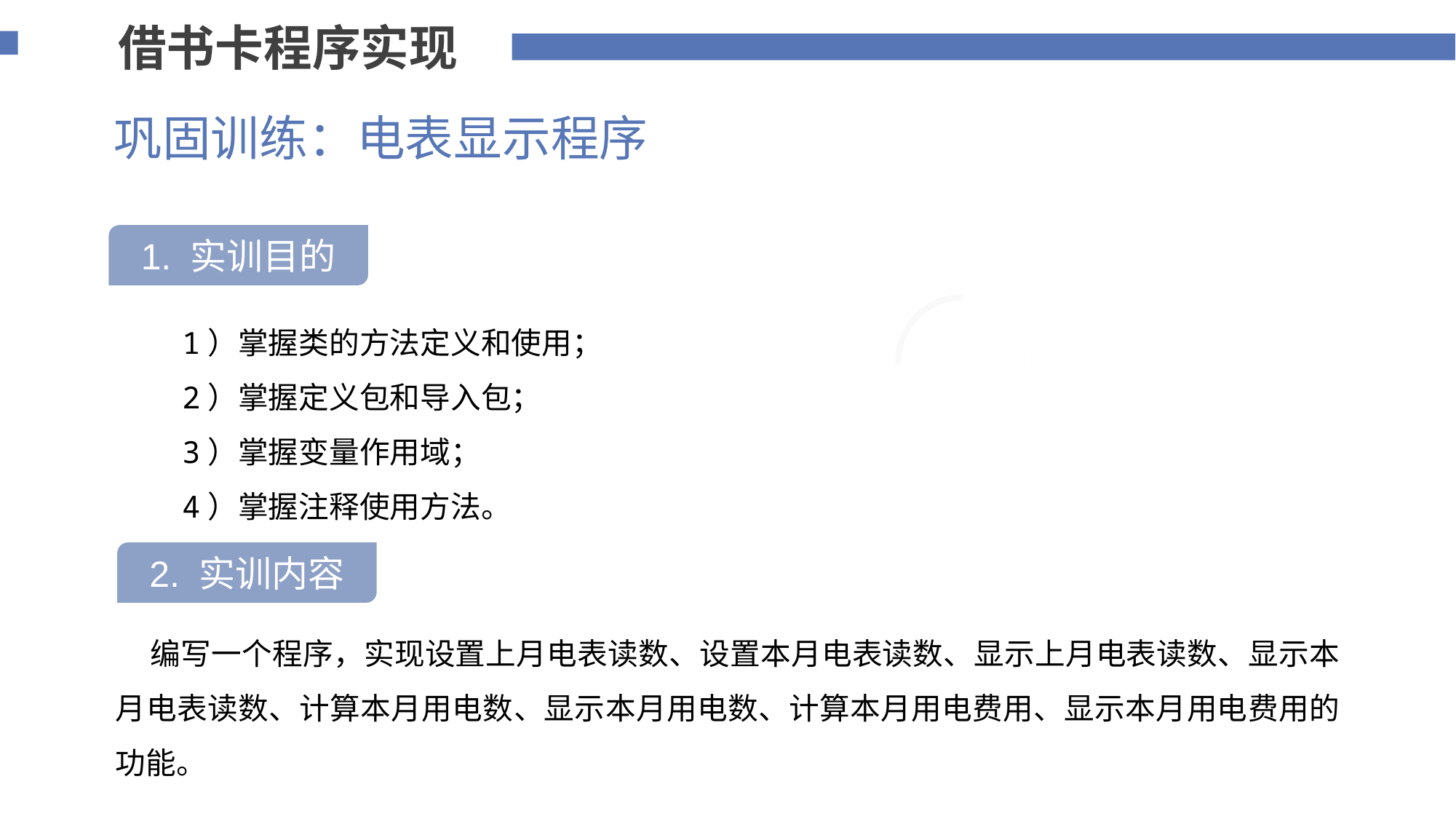

借书卡程序实现

巩固训练：电表显示程序
1. 实训目的

75%
    1）掌握类的方法定义和使用；
    2）掌握定义包和导入包；
    3）掌握变量作用域；
    4）掌握注释使用方法。
2. 实训内容
    编写一个程序，实现设置上月电表读数、设置本月电表读数、显示上月电表读数、显示本月电表读数、计算本月用电数、显示本月用电数、计算本月用电费用、显示本月用电费用的功能。